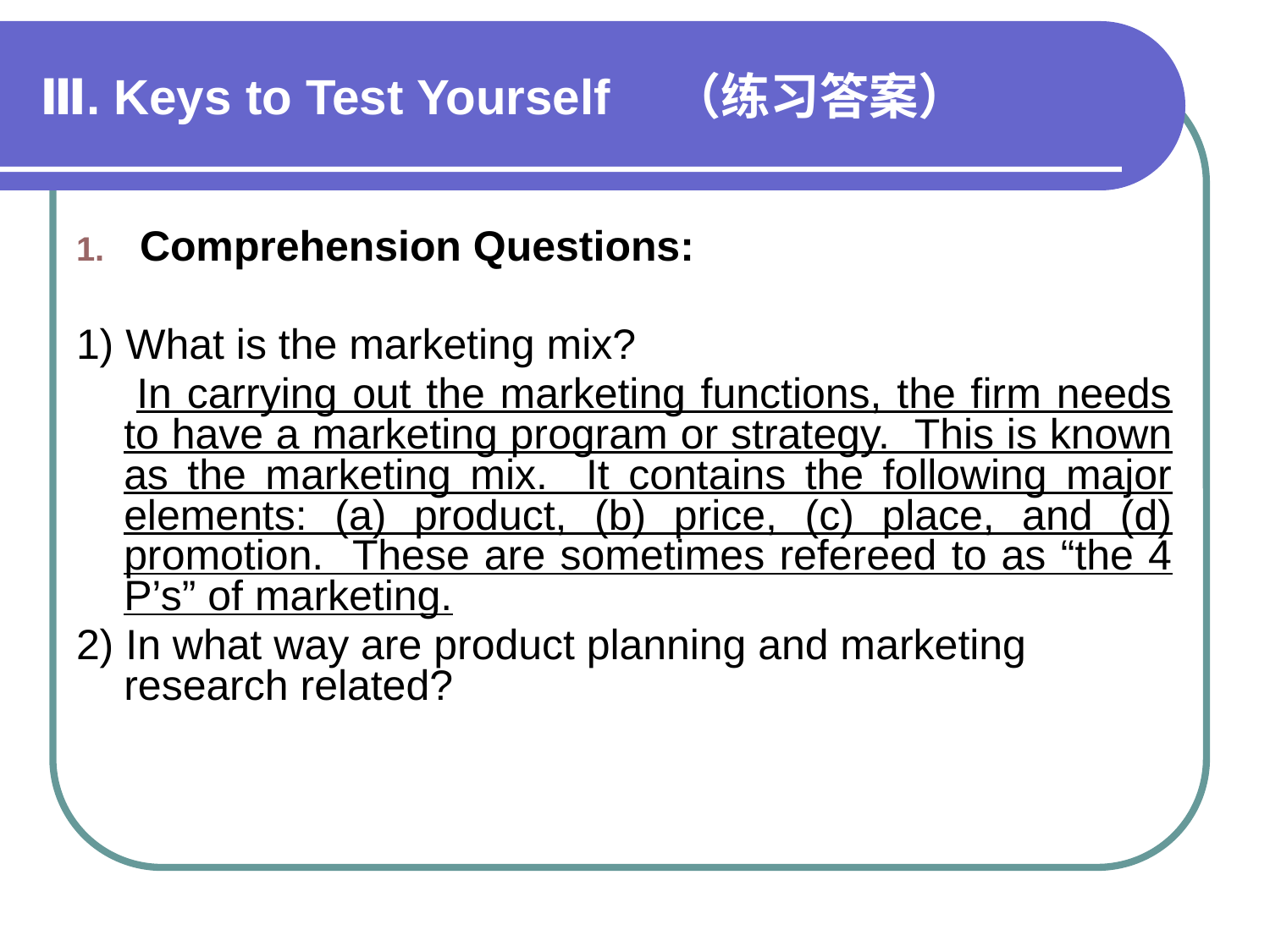

# Ⅲ. Keys to Test Yourself　（练习答案）
Comprehension Questions:

1) What is the marketing mix?
    In carrying out the marketing functions, the firm needs to have a marketing program or strategy.  This is known as the marketing mix.  It contains the following major elements: (a) product, (b) price, (c) place, and (d) promotion.  These are sometimes refereed to as “the 4 P’s” of marketing.
2) In what way are product planning and marketing research related?